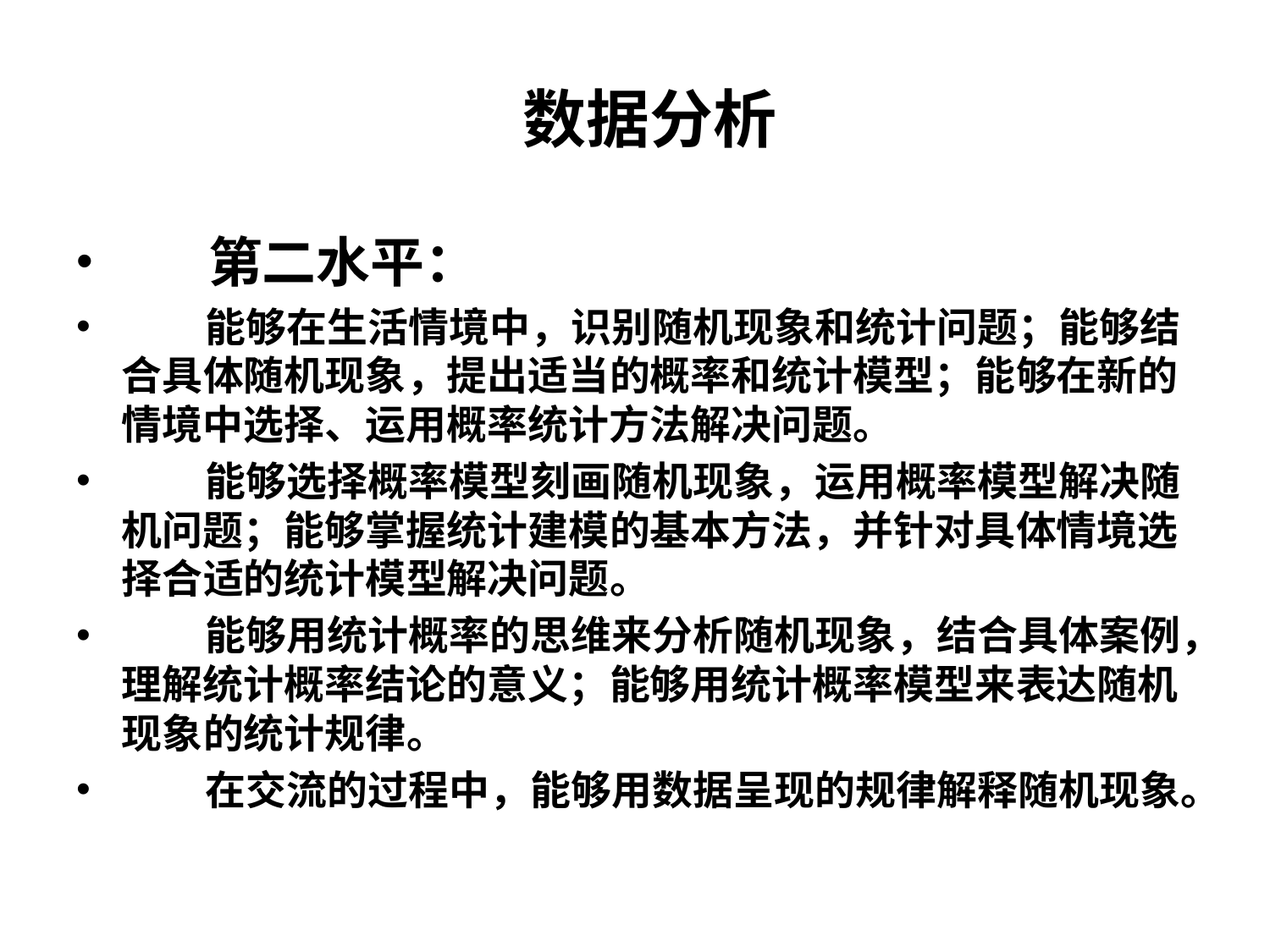

# 数据分析
       第二水平：
        能够在生活情境中，识别随机现象和统计问题；能够结合具体随机现象，提出适当的概率和统计模型；能够在新的情境中选择、运用概率统计方法解决问题。
        能够选择概率模型刻画随机现象，运用概率模型解决随机问题；能够掌握统计建模的基本方法，并针对具体情境选择合适的统计模型解决问题。
        能够用统计概率的思维来分析随机现象，结合具体案例，理解统计概率结论的意义；能够用统计概率模型来表达随机现象的统计规律。
        在交流的过程中，能够用数据呈现的规律解释随机现象。